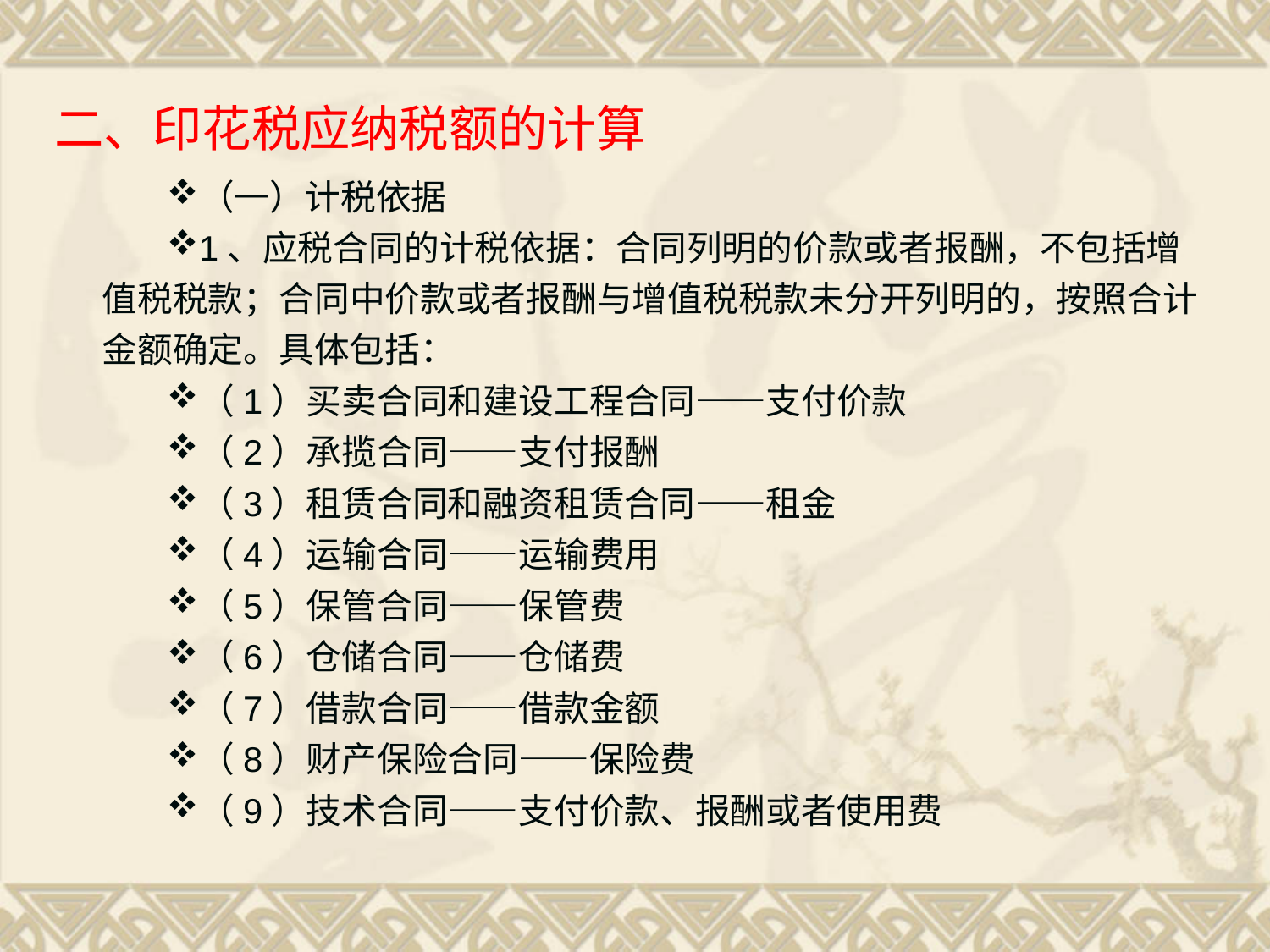

# 二、印花税应纳税额的计算
（一）计税依据
1、应税合同的计税依据：合同列明的价款或者报酬，不包括增值税税款；合同中价款或者报酬与增值税税款未分开列明的，按照合计金额确定。具体包括：
（1）买卖合同和建设工程合同——支付价款
（2）承揽合同——支付报酬
（3）租赁合同和融资租赁合同——租金
（4）运输合同——运输费用
（5）保管合同——保管费
（6）仓储合同——仓储费
（7）借款合同——借款金额
（8）财产保险合同——保险费
（9）技术合同——支付价款、报酬或者使用费